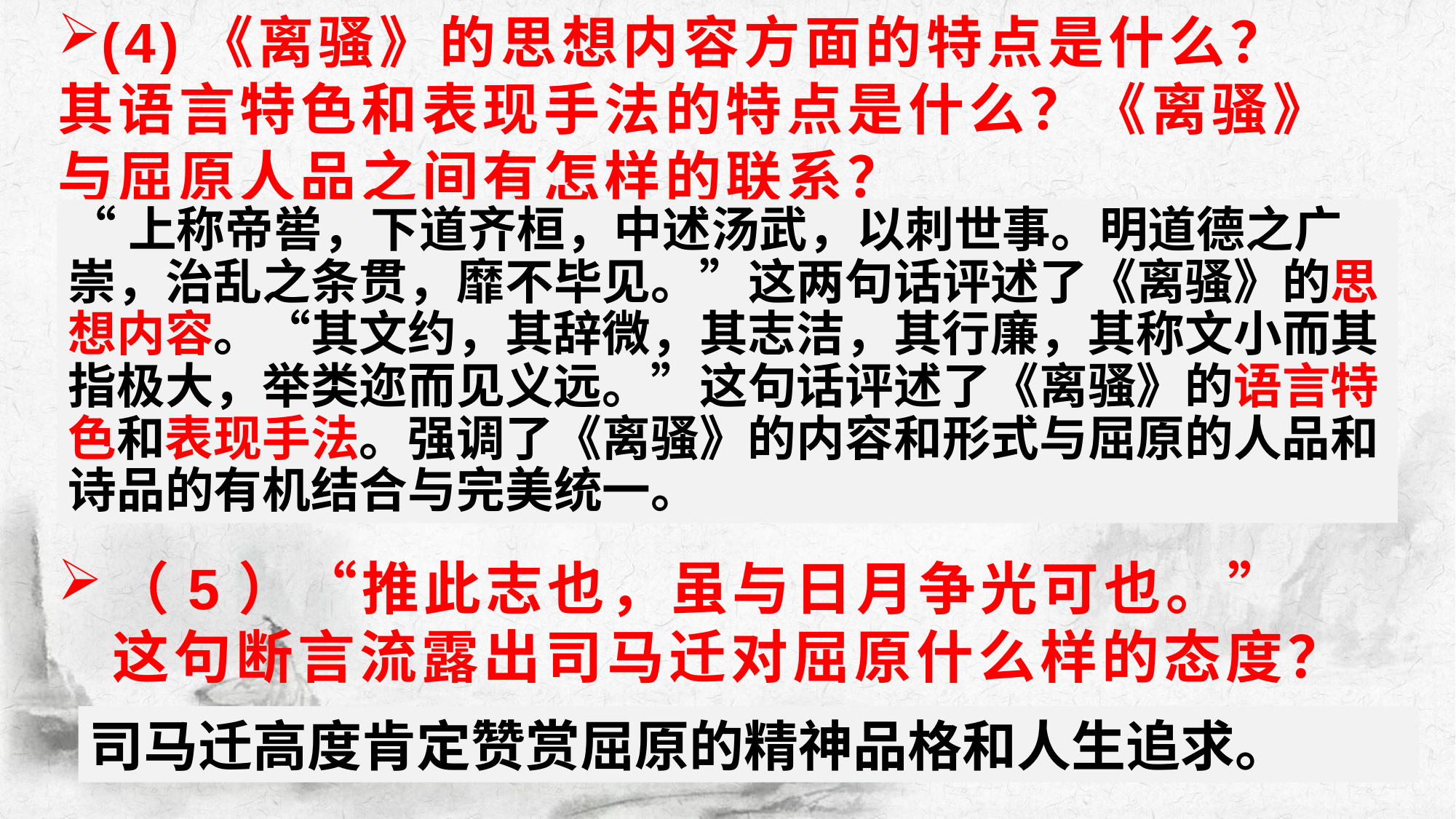

# (4)《离骚》的思想内容方面的特点是什么？其语言特色和表现手法的特点是什么？《离骚》与屈原人品之间有怎样的联系？
“上称帝喾，下道齐桓，中述汤武，以刺世事。明道德之广崇，治乱之条贯，靡不毕见。”这两句话评述了《离骚》的思想内容。“其文约，其辞微，其志洁，其行廉，其称文小而其指极大，举类迩而见义远。”这句话评述了《离骚》的语言特色和表现手法。强调了《离骚》的内容和形式与屈原的人品和诗品的有机结合与完美统一。
（5）“推此志也，虽与日月争光可也。”这句断言流露出司马迁对屈原什么样的态度？
司马迁高度肯定赞赏屈原的精神品格和人生追求。